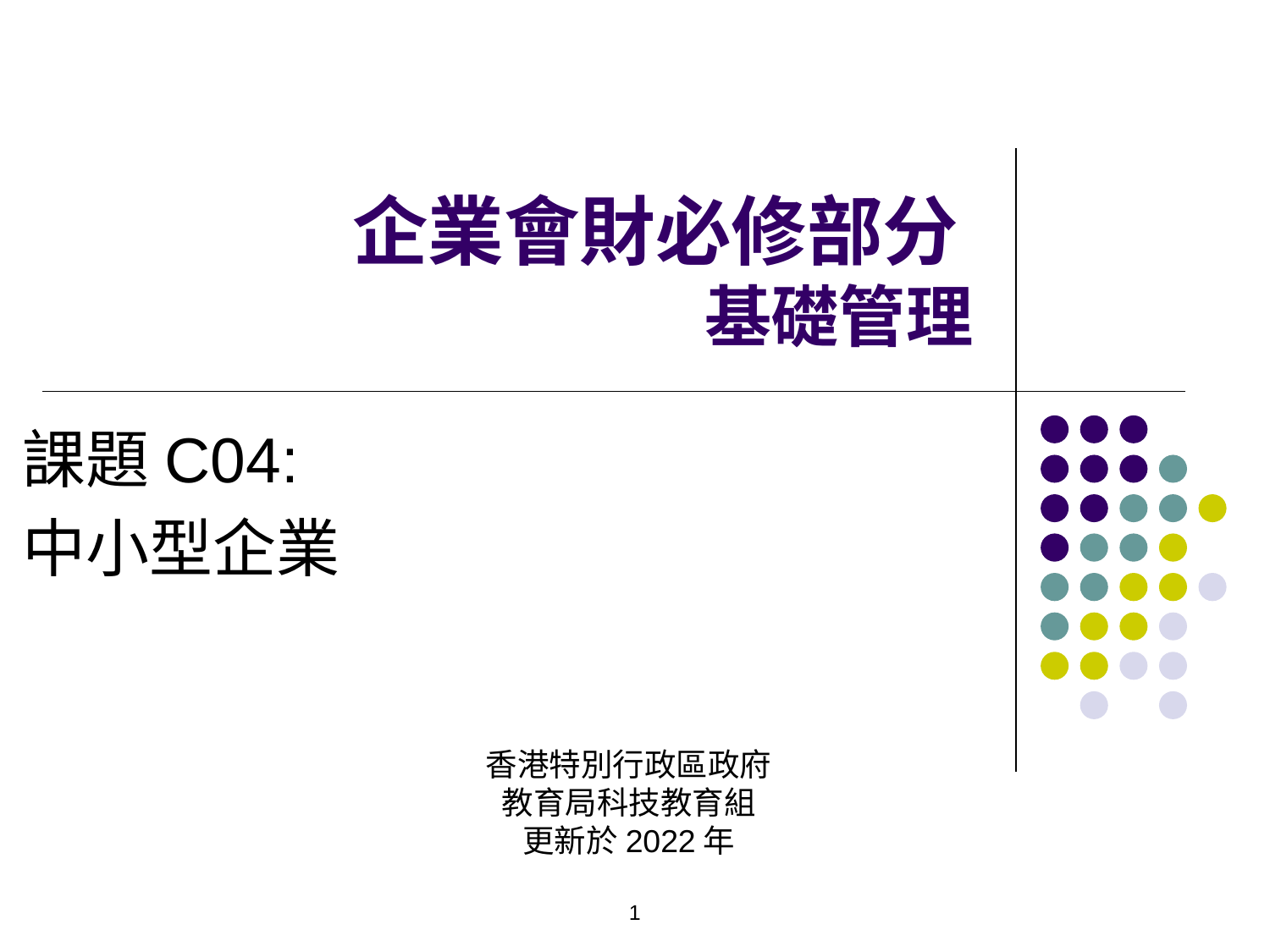

# 企業會財必修部分 基礎管理
課題C04:
中小型企業
香港特別行政區政府
教育局科技教育組
更新於2022年

1